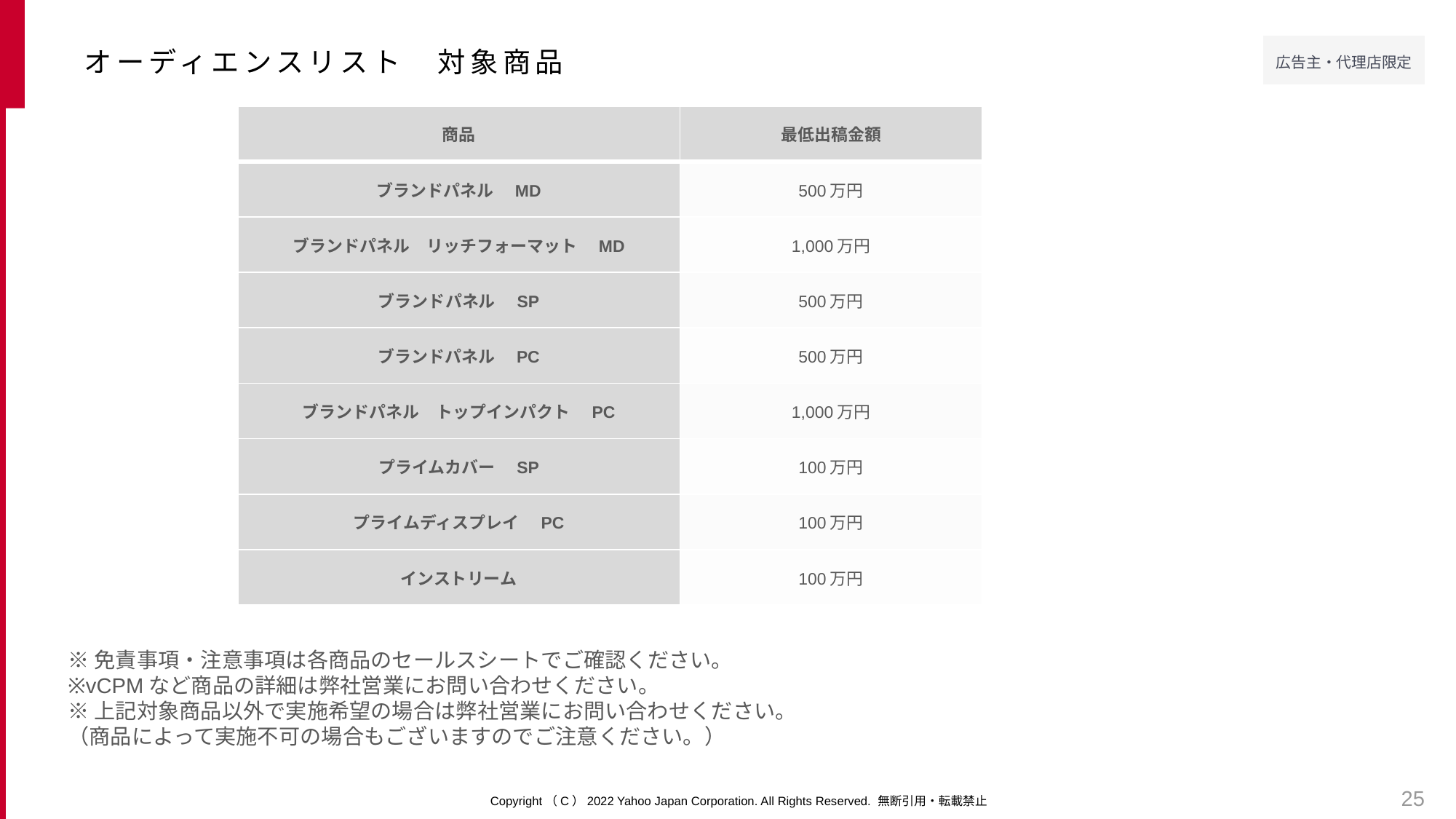

オーディエンスリスト　対象商品
| 商品 | 最低出稿金額 |
| --- | --- |
| ブランドパネル　MD | 500万円 |
| ブランドパネル　リッチフォーマット　MD | 1,000万円 |
| ブランドパネル　SP | 500万円 |
| ブランドパネル　PC | 500万円 |
| ブランドパネル　トップインパクト　PC | 1,000万円 |
| プライムカバー　SP | 100万円 |
| プライムディスプレイ　PC | 100万円 |
| インストリーム | 100万円 |
※免責事項・注意事項は各商品のセールスシートでご確認ください。
※vCPMなど商品の詳細は弊社営業にお問い合わせください。
※上記対象商品以外で実施希望の場合は弊社営業にお問い合わせください。
（商品によって実施不可の場合もございますのでご注意ください。）
25
Copyright（C）2022 Yahoo Japan Corporation. All Rights Reserved. 無断引用・転載禁止